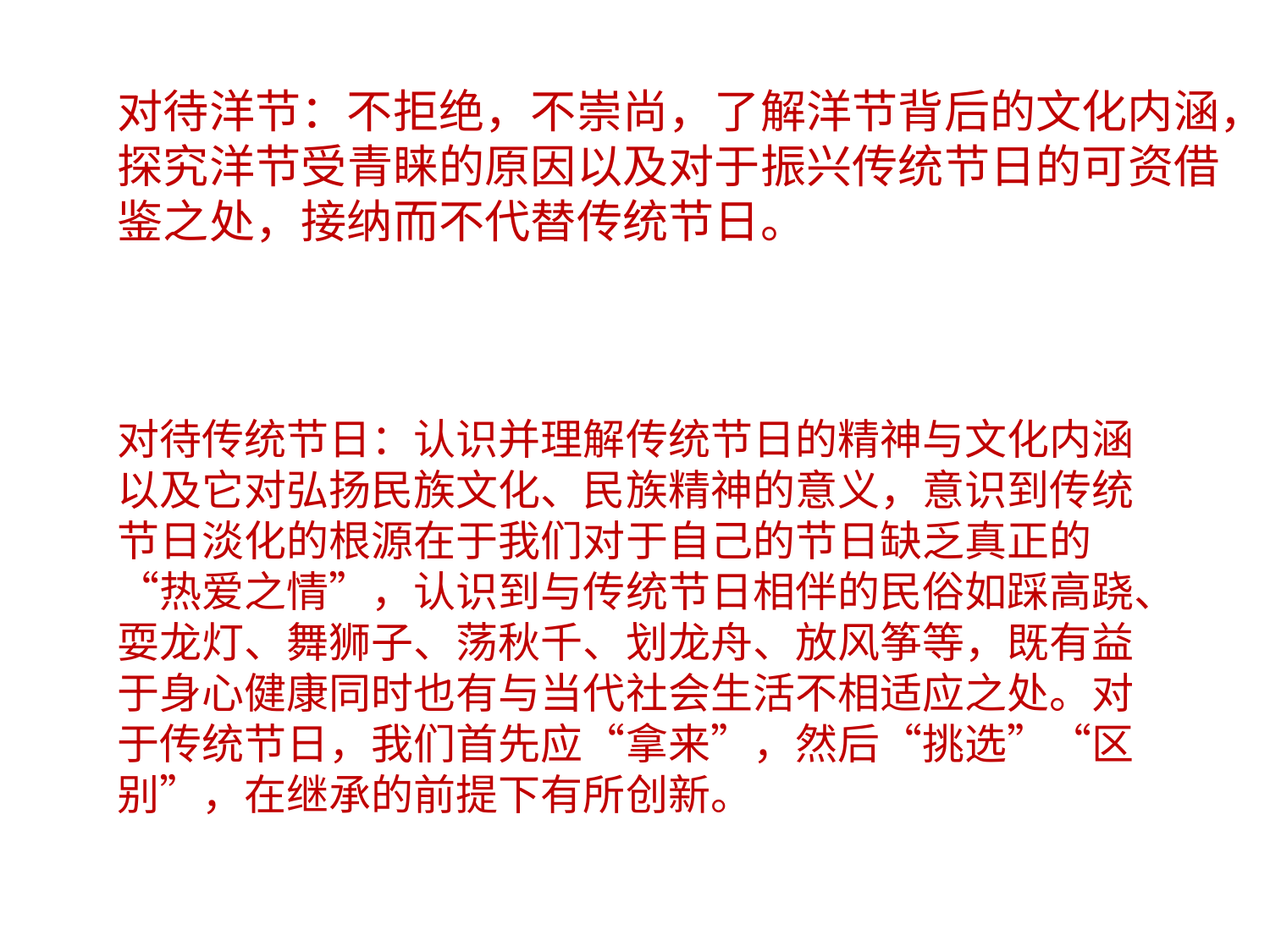

对待洋节：不拒绝，不崇尚，了解洋节背后的文化内涵，探究洋节受青睐的原因以及对于振兴传统节日的可资借鉴之处，接纳而不代替传统节日。
对待传统节日：认识并理解传统节日的精神与文化内涵以及它对弘扬民族文化、民族精神的意义，意识到传统节日淡化的根源在于我们对于自己的节日缺乏真正的“热爱之情”，认识到与传统节日相伴的民俗如踩高跷、耍龙灯、舞狮子、荡秋千、划龙舟、放风筝等，既有益于身心健康同时也有与当代社会生活不相适应之处。对于传统节日，我们首先应“拿来”，然后“挑选”“区别”，在继承的前提下有所创新。